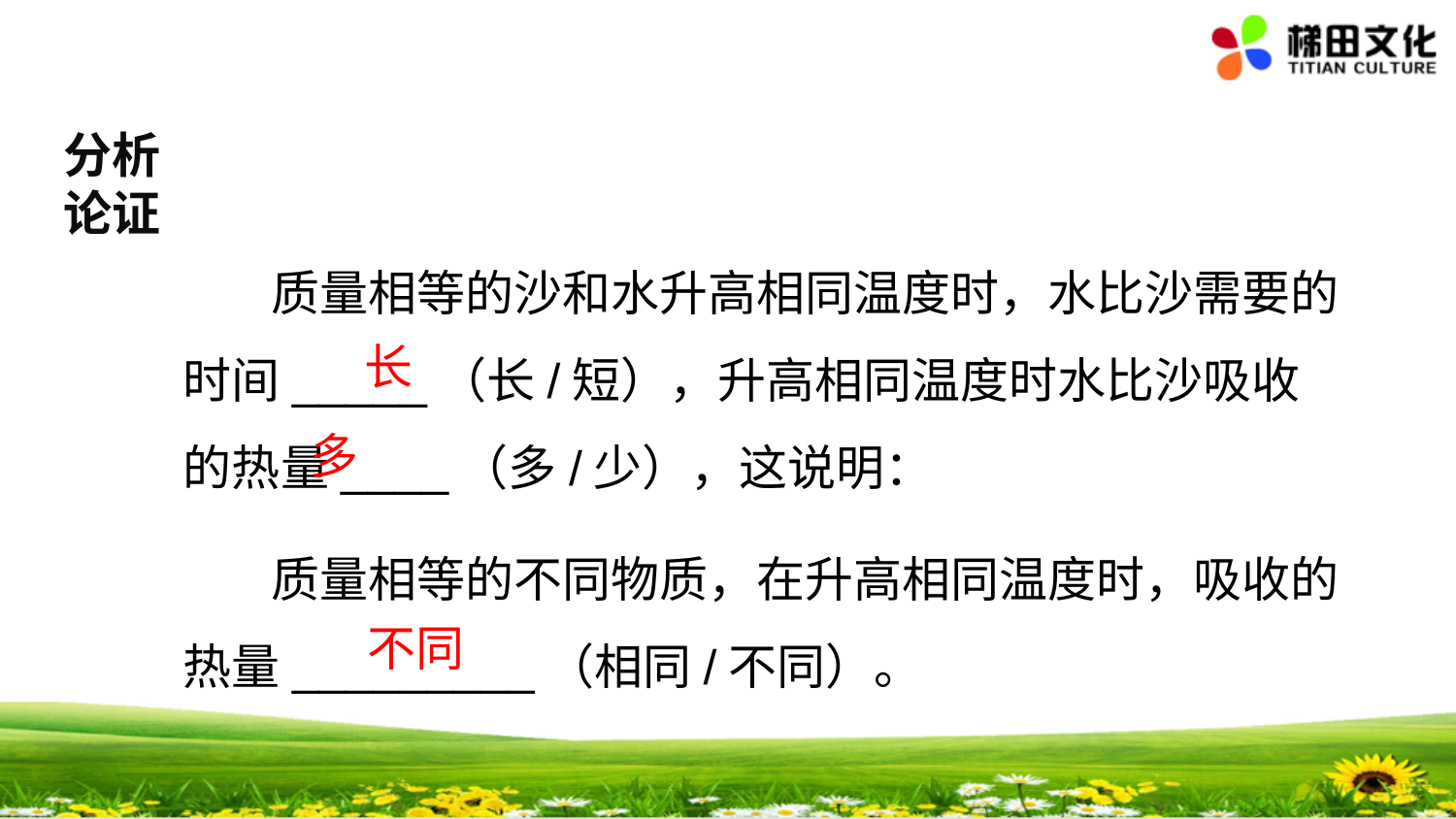

分析论证
       质量相等的沙和水升高相同温度时，水比沙需要的时间_____（长/短），升高相同温度时水比沙吸收的热量____（多/少），这说明：
       质量相等的不同物质，在升高相同温度时，吸收的热量_________（相同/不同）。
长
多
不同